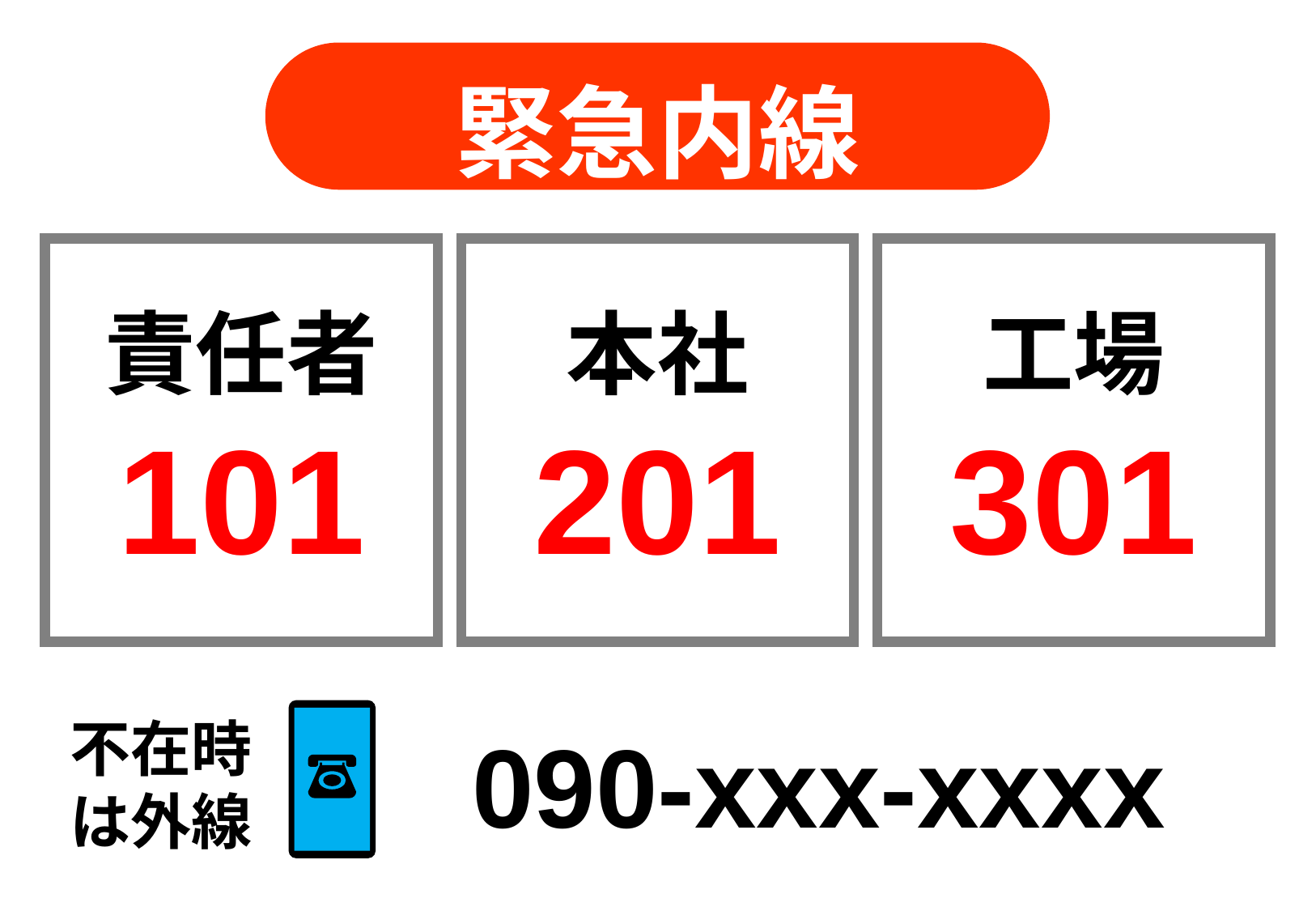

緊急内線
責任者
101
本社
201
工場
301

不在時
は外線
090-xxx-xxxx